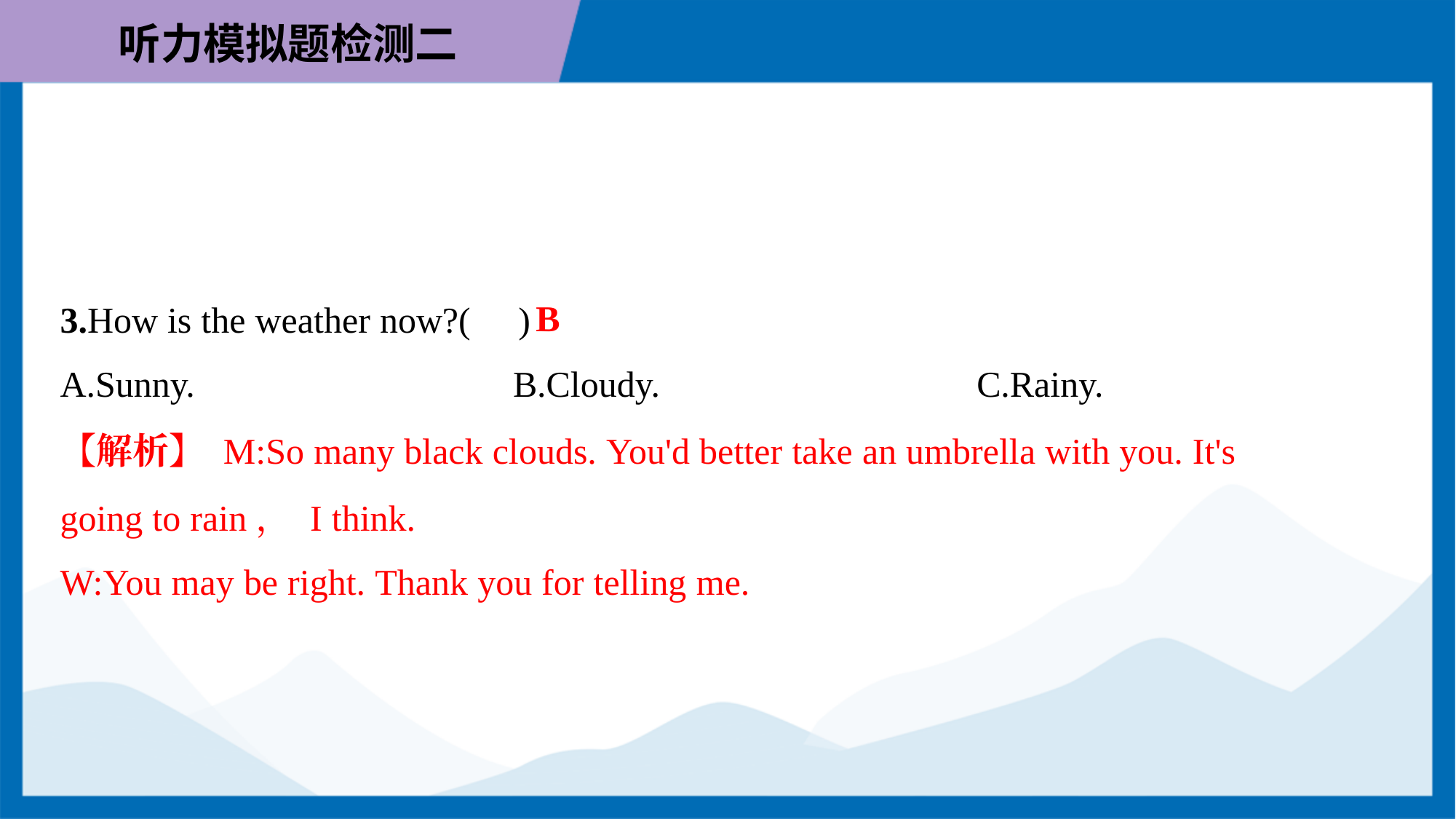

B
3.How is the weather now?(     )
A.Sunny.	B.Cloudy.	C.Rainy.
【解析】 M:So many black clouds. You'd better take an umbrella with you. It's
going to rain， I think.
W:You may be right. Thank you for telling me.